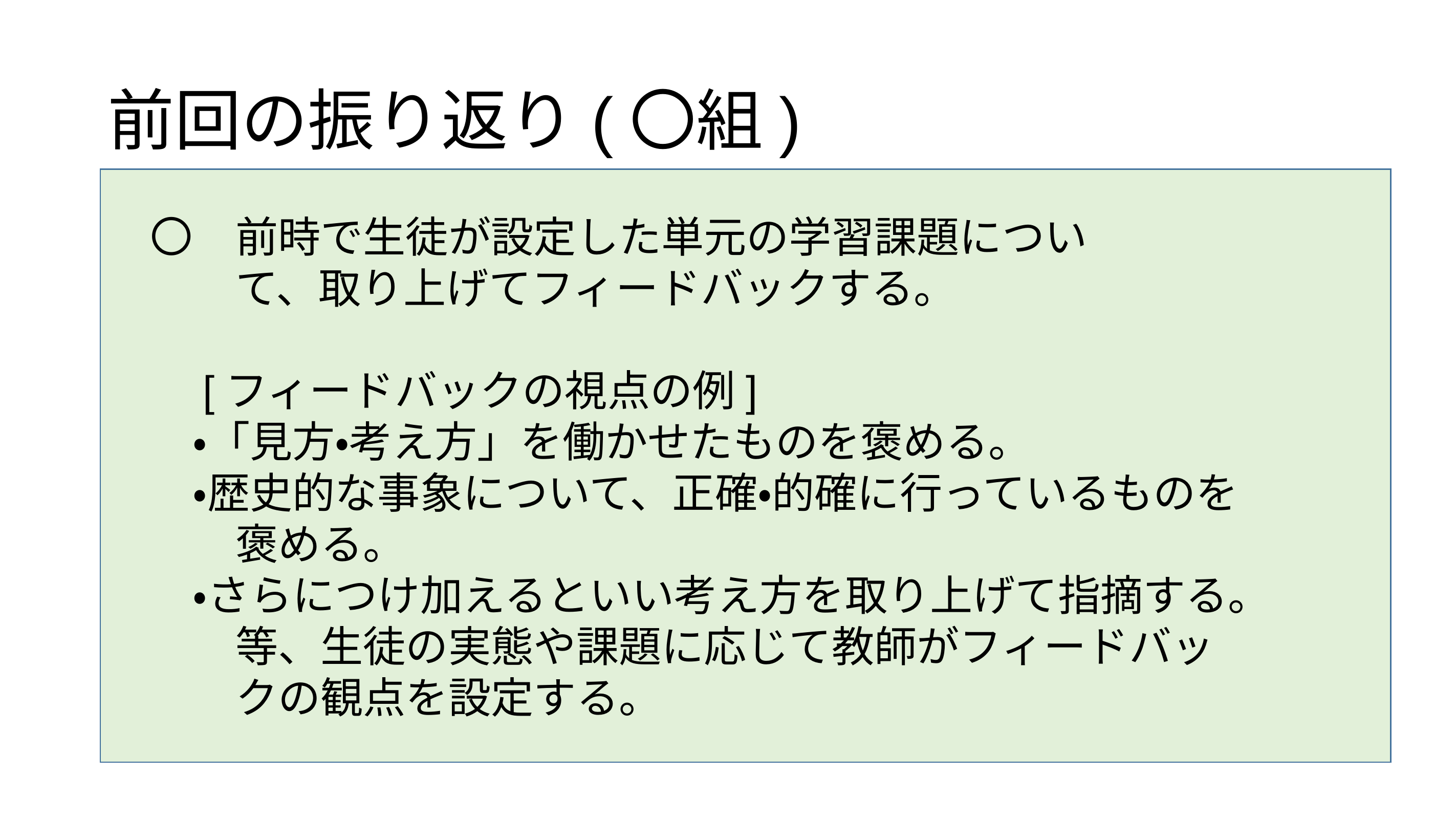

# 前回の振り返り(〇組)
　〇　前時で生徒が設定した単元の学習課題につい
　　　て、取り上げてフィードバックする。

　　[フィードバックの視点の例]
　　・「見方・考え方」を働かせたものを褒める。
　　・歴史的な事象について、正確・的確に行っているものを
　　　褒める。
　　・さらにつけ加えるといい考え方を取り上げて指摘する。
　　　等、生徒の実態や課題に応じて教師がフィードバッ
　　　クの観点を設定する。
単元の学習課題
　●ヨーロッパ諸国が自国の問題を重視しつつ、
　　どのように各国と関係をきづいたか。
　●19世紀後半のヨーロッパで起こった出来事が現代社会に
　　どのようにつながっているのか。
　　また、なぜ起きたのかを知りそれ以前の出来事との関係をまとめる。
　●各国の統一、改革がどのように進み、政治体制が変わったか。
　　また、それにより各国同士の関係はどう変化したか。